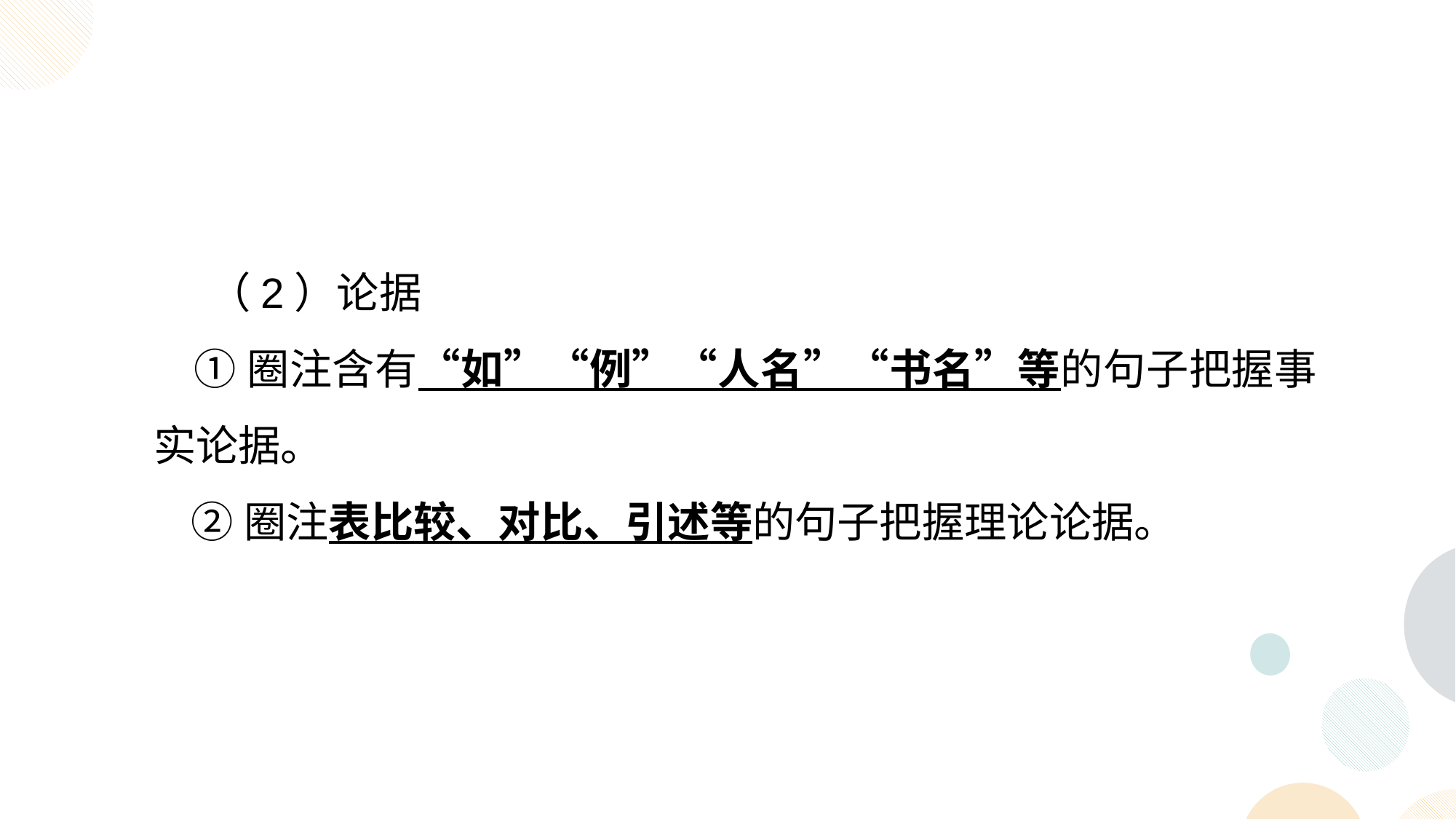

（2）论据
    ①圈注含有“如”“例”“人名”“书名”等的句子把握事实论据。
    ②圈注表比较、对比、引述等的句子把握理论论据。